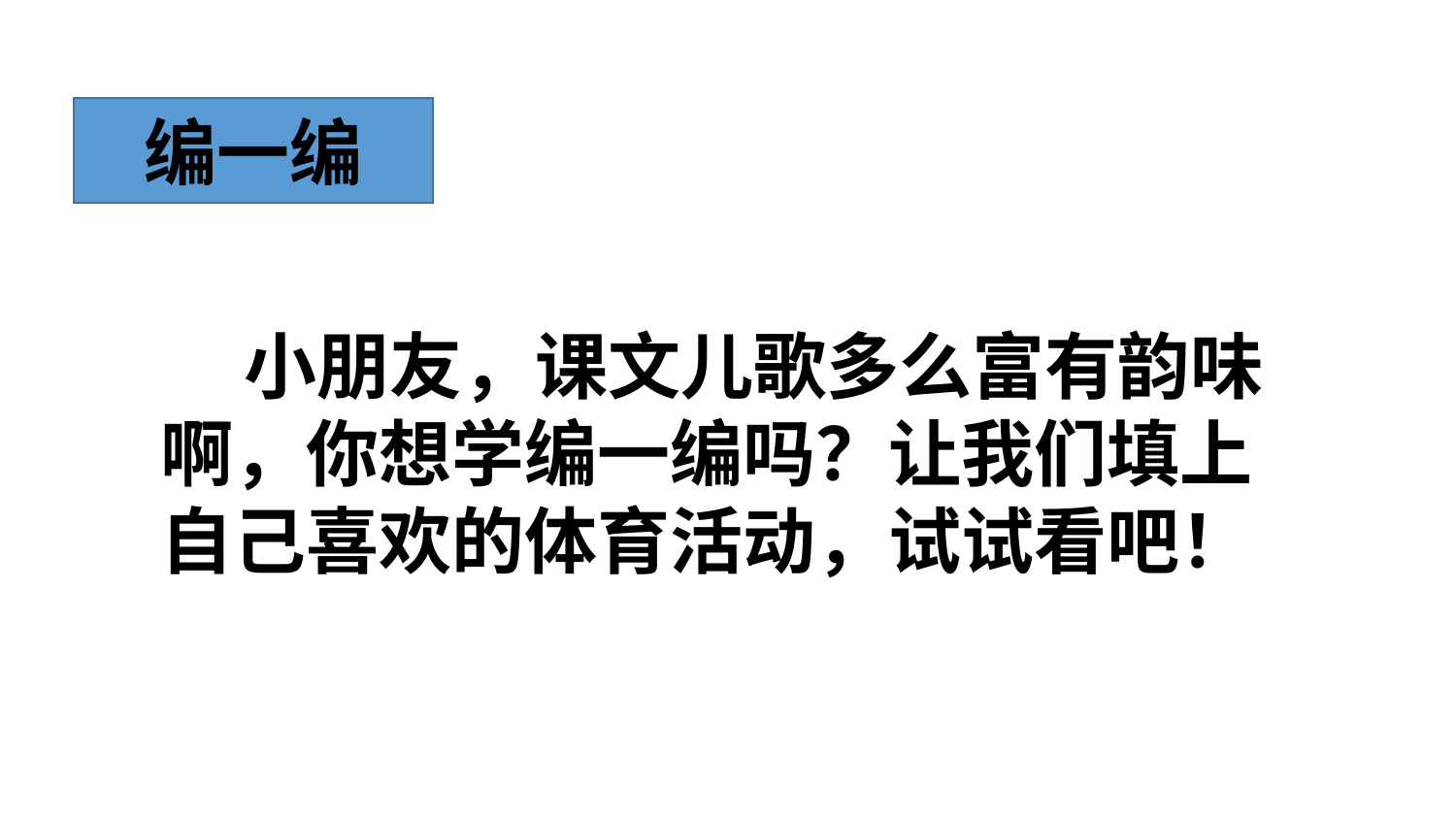

编一编
    小朋友，课文儿歌多么富有韵味啊，你想学编一编吗？让我们填上自己喜欢的体育活动，试试看吧！